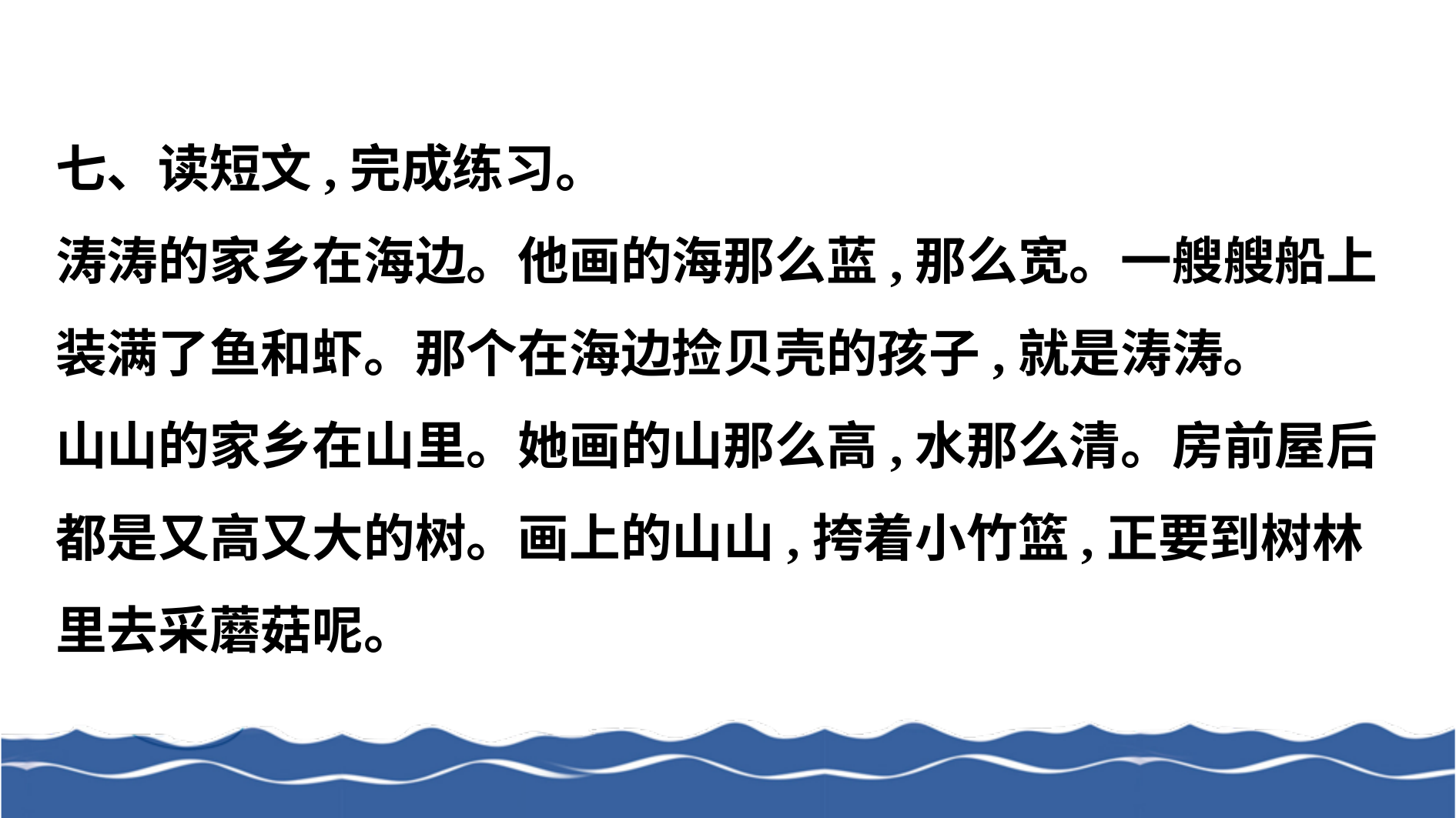

七、读短文,完成练习。
涛涛的家乡在海边。他画的海那么蓝,那么宽。一艘艘船上装满了鱼和虾。那个在海边捡贝壳的孩子,就是涛涛。
山山的家乡在山里。她画的山那么高,水那么清。房前屋后都是又高又大的树。画上的山山,挎着小竹篮,正要到树林里去采蘑菇呢。